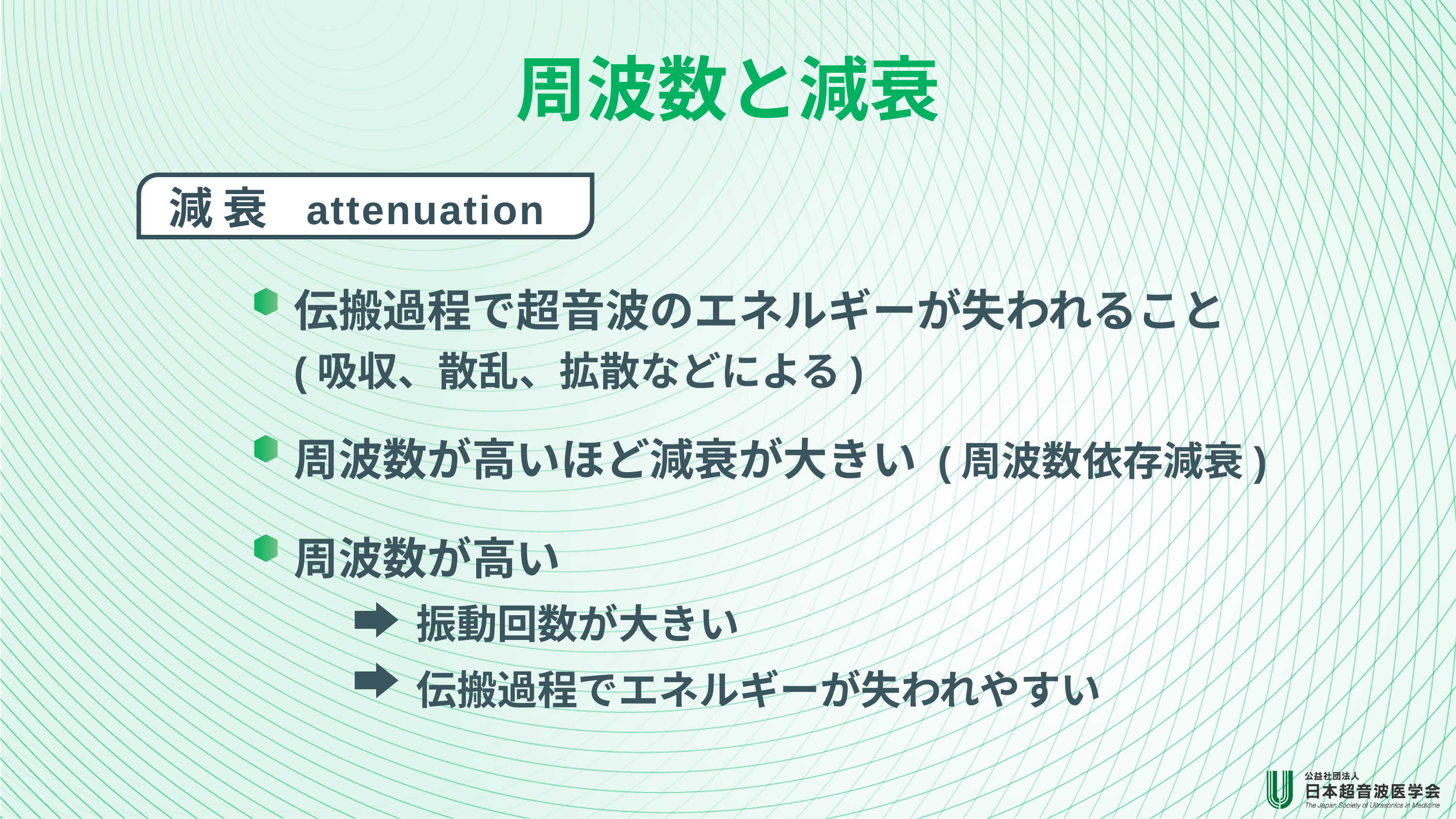

周波数と減衰

減衰 attenuation
伝搬過程で超音波のエネルギーが失われること
(吸収、散乱、拡散などによる)

周波数が高いほど減衰が大きい (周波数依存減衰)

周波数が高い

振動回数が大きい

伝搬過程でエネルギーが失われやすい